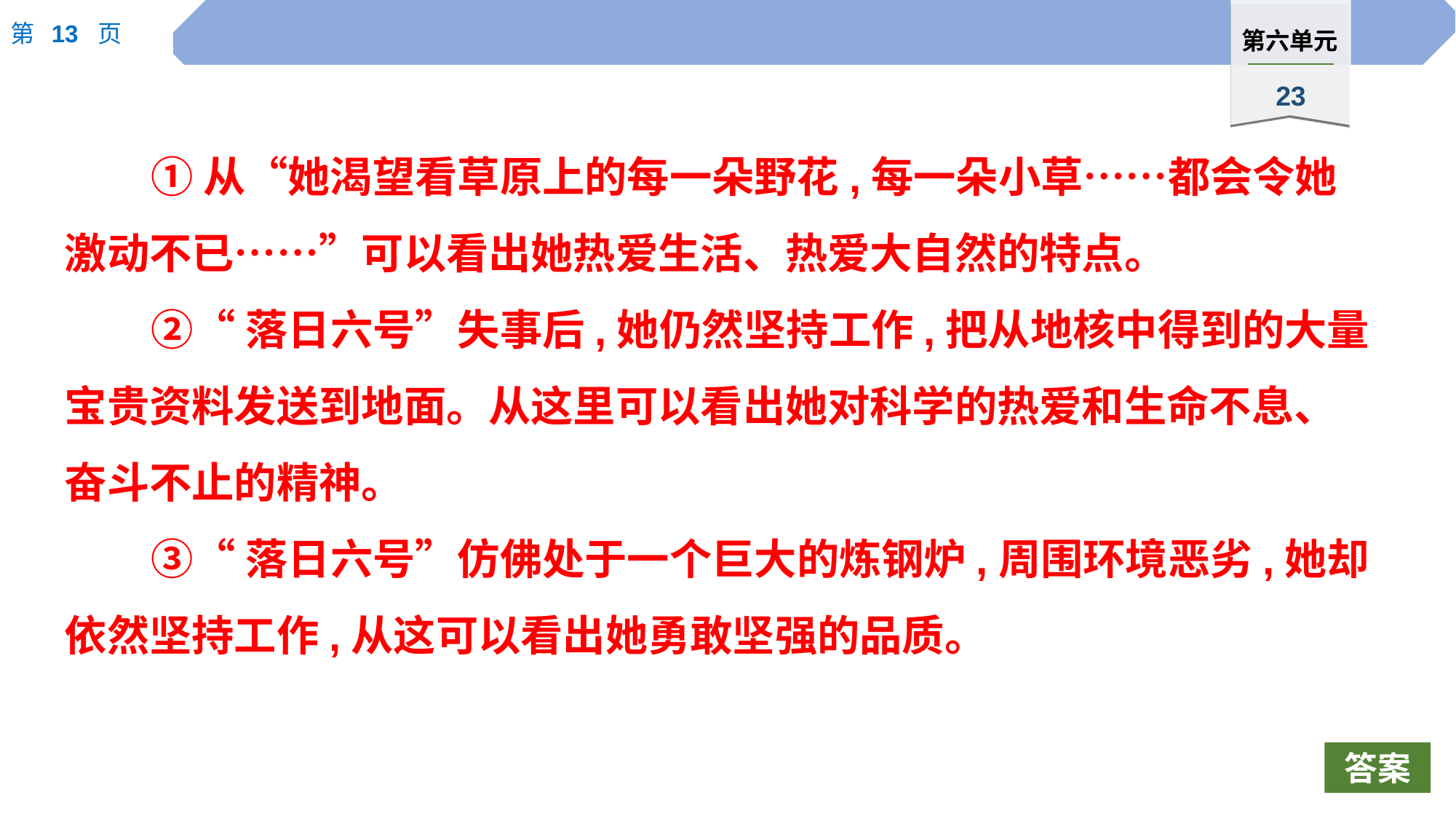

①从“她渴望看草原上的每一朵野花,每一朵小草……都会令她激动不已……”可以看出她热爱生活、热爱大自然的特点。
②“落日六号”失事后,她仍然坚持工作,把从地核中得到的大量宝贵资料发送到地面。从这里可以看出她对科学的热爱和生命不息、奋斗不止的精神。
③“落日六号”仿佛处于一个巨大的炼钢炉,周围环境恶劣,她却依然坚持工作,从这可以看出她勇敢坚强的品质。
答案